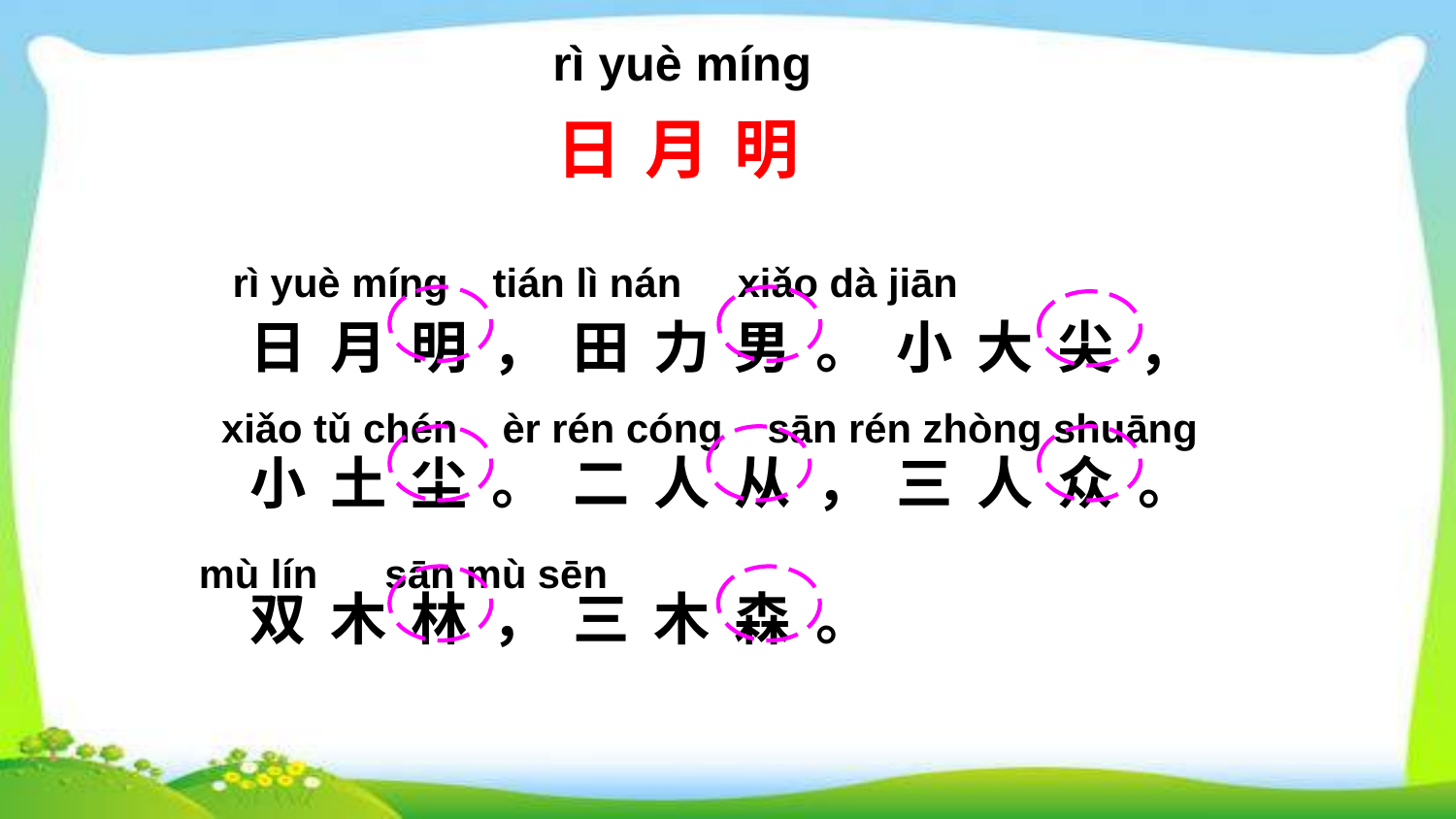

rì yuè mínɡ
日月明
   rì yuè mínɡ    tián lì nán     xiǎo dà jiān
  xiǎo tǔ chén    èr rén cónɡ    sān rén zhònɡ shuānɡ mù lín      sān mù sēn
日月明，田力男。小大尖，小土尘。二人从，三人众。双木林，三木森。